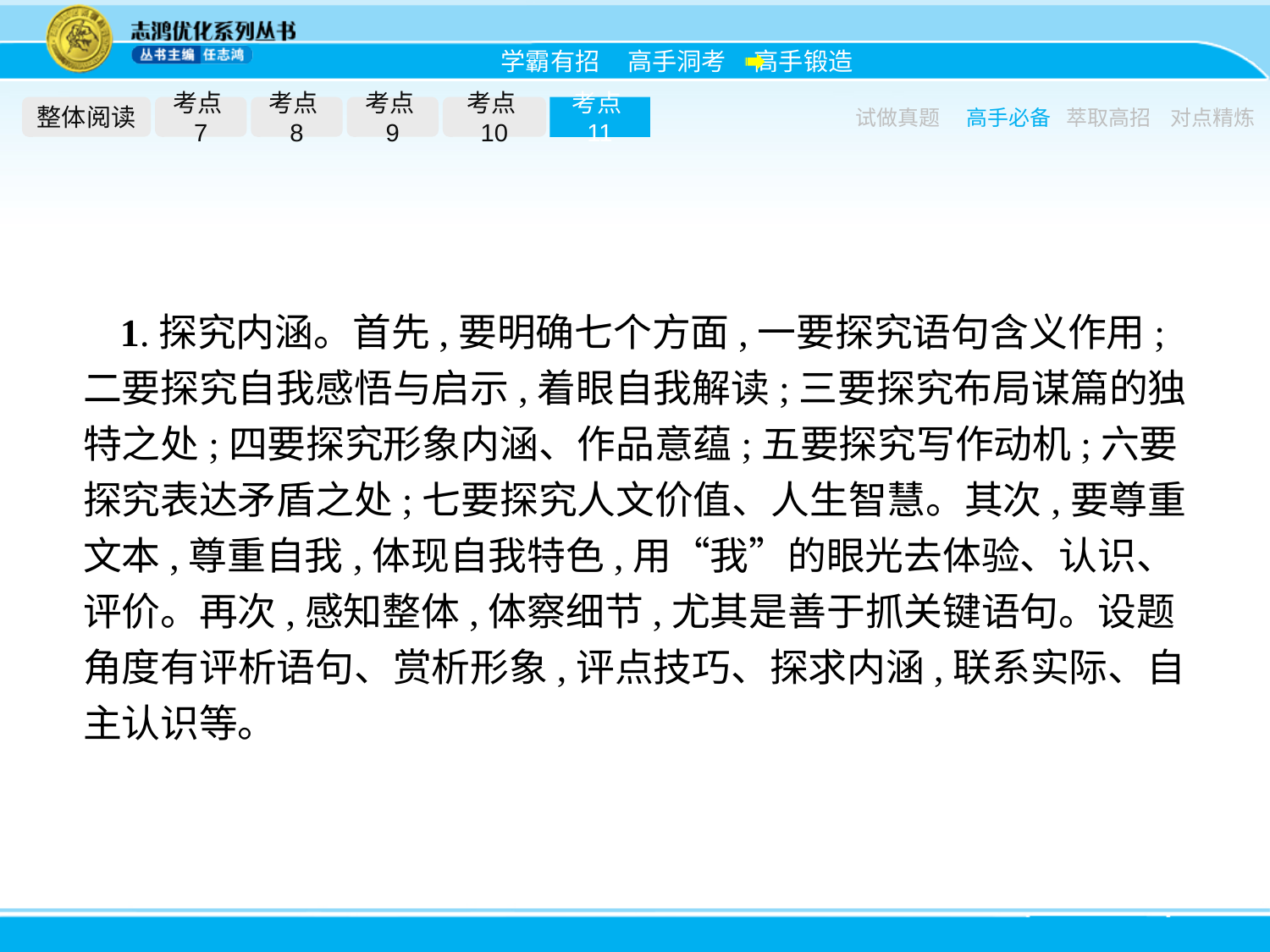

整体阅读
考点7
考点8
考点9
考点10
考点11
试做真题
高手必备
萃取高招
对点精炼
1.探究内涵。首先,要明确七个方面,一要探究语句含义作用;二要探究自我感悟与启示,着眼自我解读;三要探究布局谋篇的独特之处;四要探究形象内涵、作品意蕴;五要探究写作动机;六要探究表达矛盾之处;七要探究人文价值、人生智慧。其次,要尊重文本,尊重自我,体现自我特色,用“我”的眼光去体验、认识、评价。再次,感知整体,体察细节,尤其是善于抓关键语句。设题角度有评析语句、赏析形象,评点技巧、探求内涵,联系实际、自主认识等。